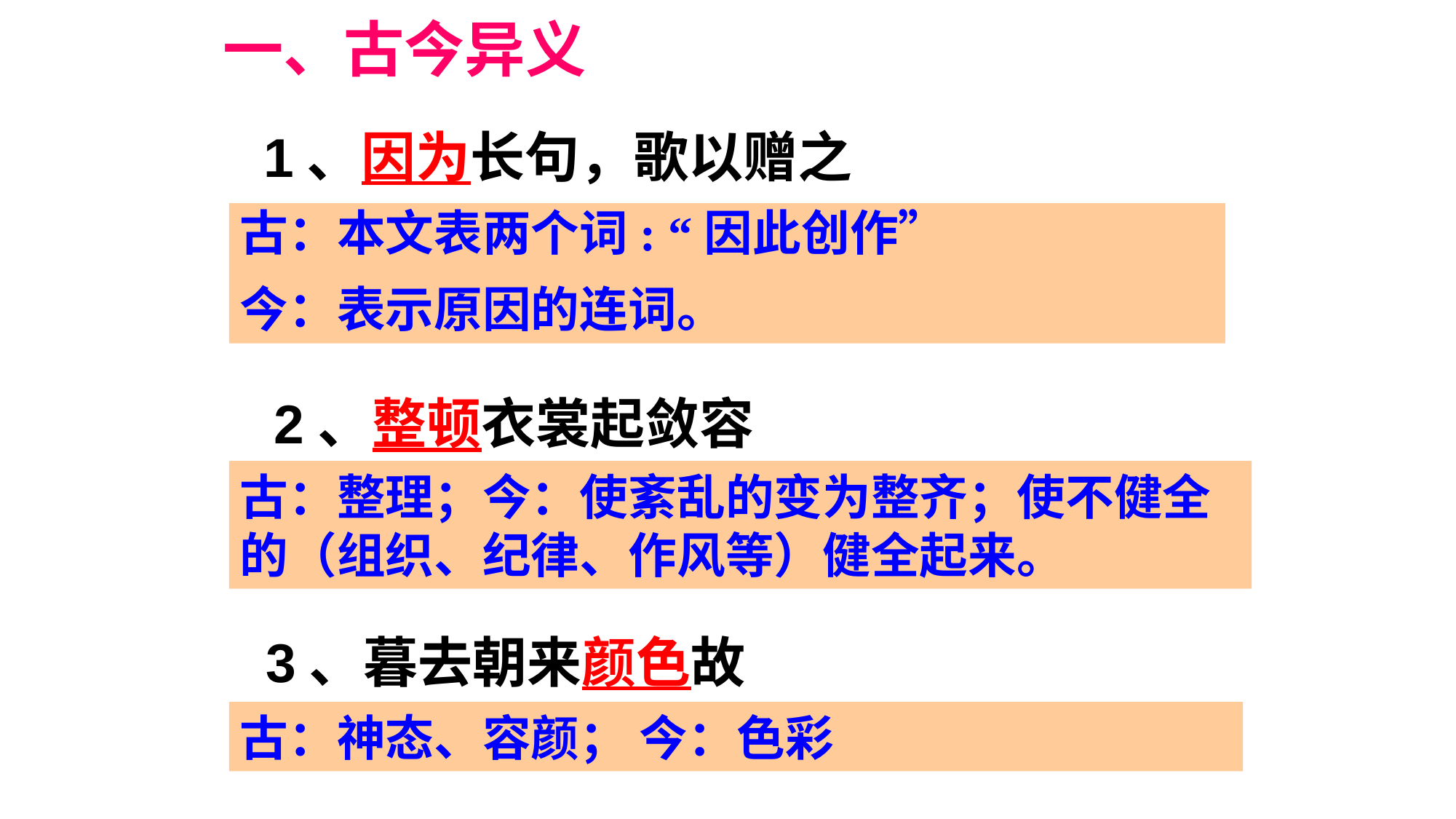

一、古今异义
 1、因为长句，歌以赠之
古：本文表两个词: “因此创作”
今：表示原因的连词。
2、整顿衣裳起敛容
古：整理；今：使紊乱的变为整齐；使不健全的（组织、纪律、作风等）健全起来。
3、暮去朝来颜色故
古：神态、容颜； 今：色彩